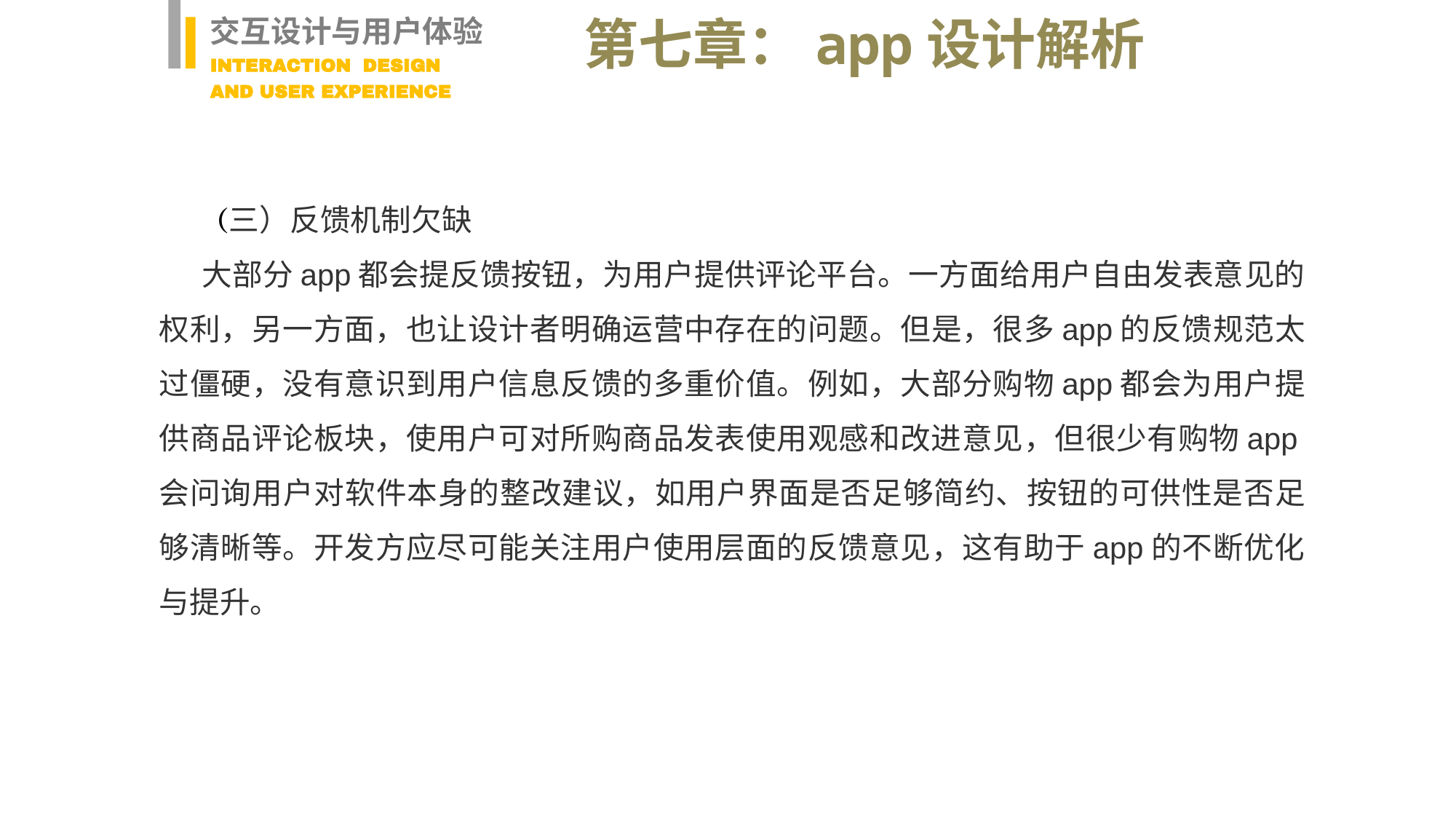

交互设计与用户体验
INTERACTION  DESIGN
AND USER EXPERIENCE
第七章：app设计解析

（三）反馈机制欠缺
大部分app都会提反馈按钮，为用户提供评论平台。一方面给用户自由发表意见的权利，另一方面，也让设计者明确运营中存在的问题。但是，很多app的反馈规范太过僵硬，没有意识到用户信息反馈的多重价值。例如，大部分购物app都会为用户提供商品评论板块，使用户可对所购商品发表使用观感和改进意见，但很少有购物app会问询用户对软件本身的整改建议，如用户界面是否足够简约、按钮的可供性是否足够清晰等。开发方应尽可能关注用户使用层面的反馈意见，这有助于app的不断优化与提升。